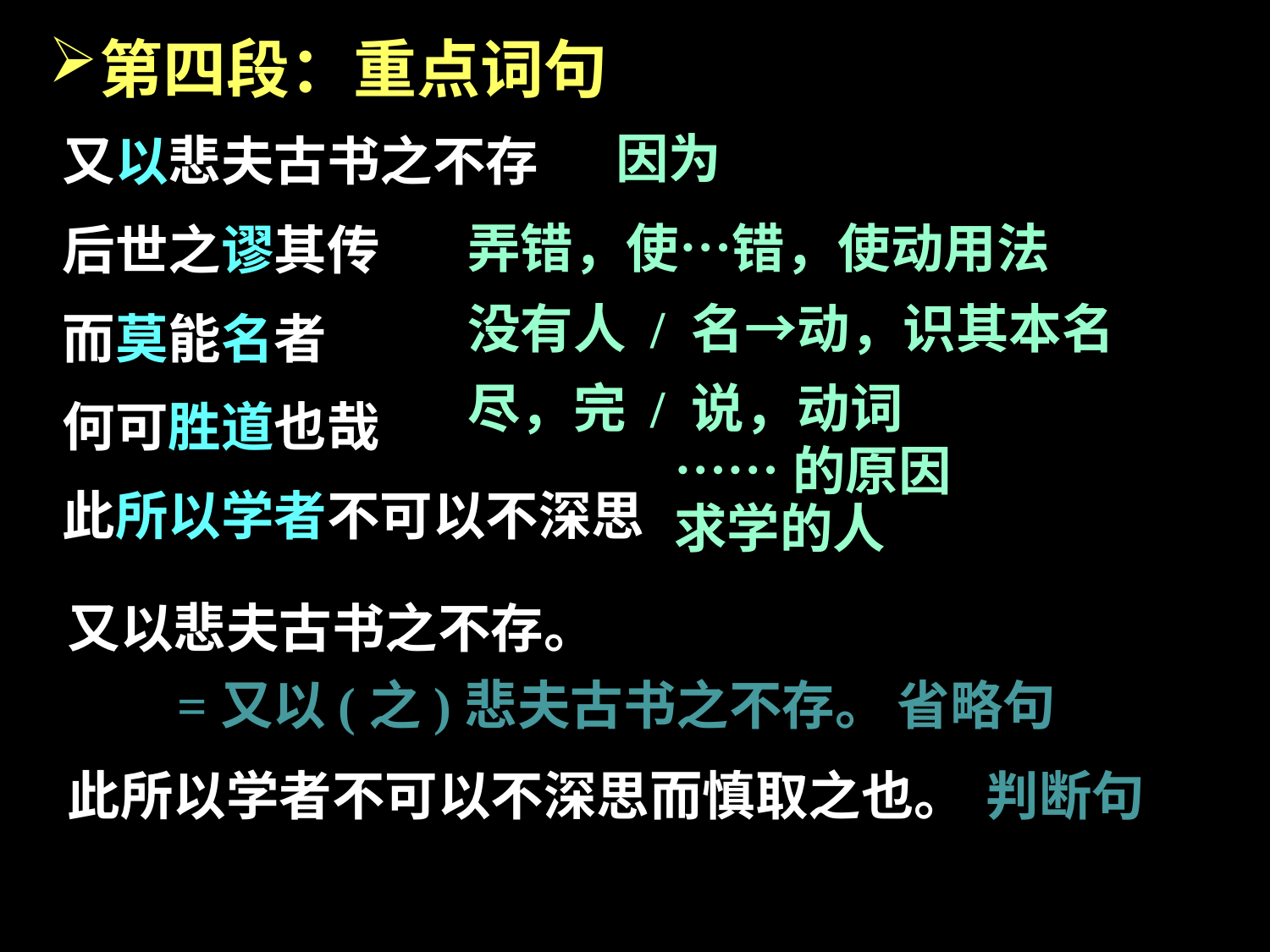

第四段：重点词句
又以悲夫古书之不存
后世之谬其传
而莫能名者
何可胜道也哉
此所以学者不可以不深思
因为
弄错，使…错，使动用法
没有人 / 名→动，识其本名
尽，完 / 说，动词
……的原因
求学的人
又以悲夫古书之不存。
=又以(之)悲夫古书之不存。
省略句
此所以学者不可以不深思而慎取之也。
判断句